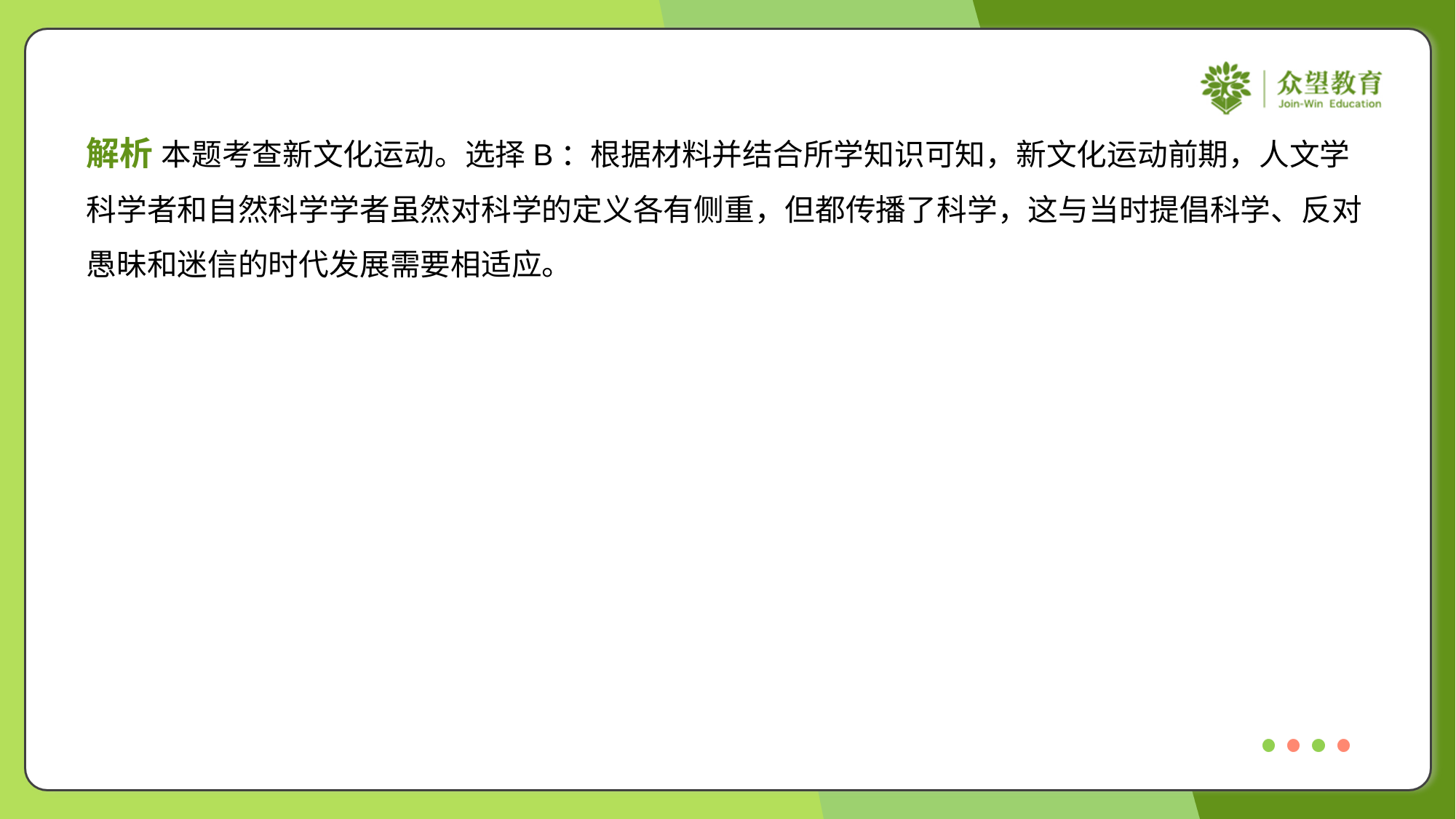

解析 本题考查新文化运动。选择B：根据材料并结合所学知识可知，新文化运动前期，人文学
科学者和自然科学学者虽然对科学的定义各有侧重，但都传播了科学，这与当时提倡科学、反对
愚昧和迷信的时代发展需要相适应。